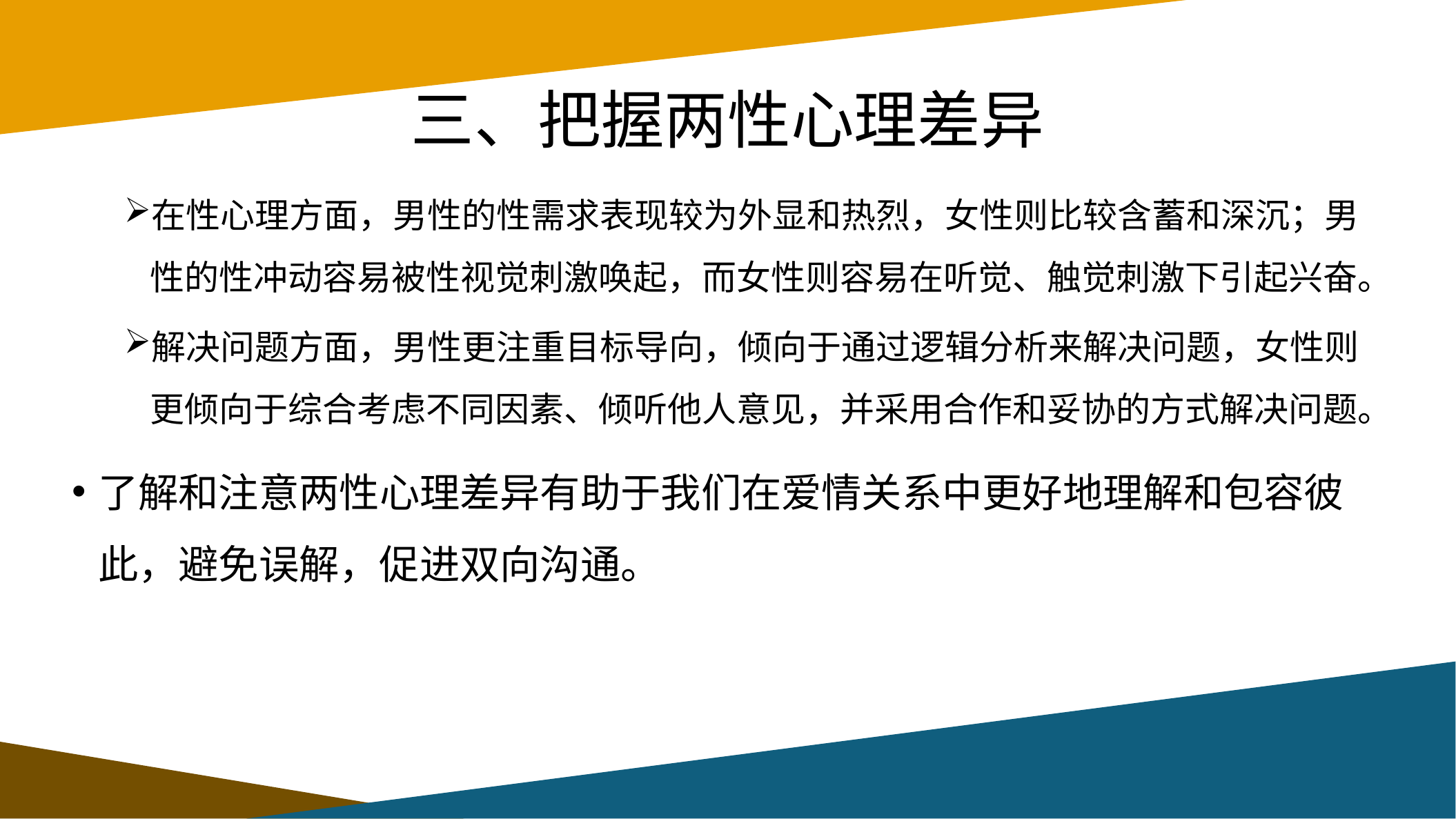

# 三、把握两性心理差异
在性心理方面，男性的性需求表现较为外显和热烈，女性则比较含蓄和深沉；男性的性冲动容易被性视觉刺激唤起，而女性则容易在听觉、触觉刺激下引起兴奋。
解决问题方面，男性更注重目标导向，倾向于通过逻辑分析来解决问题，女性则更倾向于综合考虑不同因素、倾听他人意见，并采用合作和妥协的方式解决问题。
了解和注意两性心理差异有助于我们在爱情关系中更好地理解和包容彼此，避免误解，促进双向沟通。